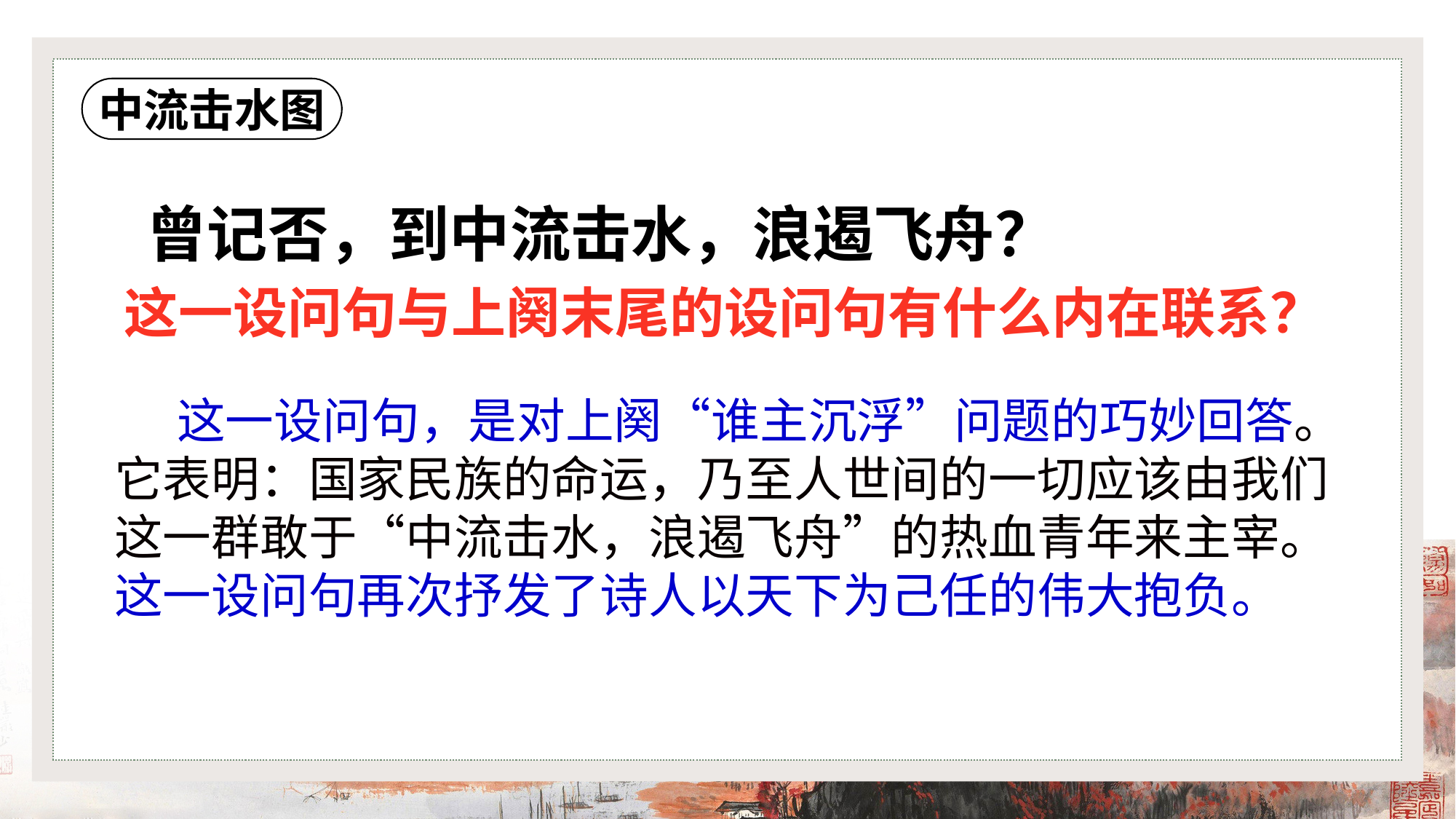

中流击水图

曾记否，到中流击水，浪遏飞舟？
这一设问句与上阕末尾的设问句有什么内在联系？
    　这一设问句，是对上阕“谁主沉浮”问题的巧妙回答。它表明：国家民族的命运，乃至人世间的一切应该由我们这一群敢于“中流击水，浪遏飞舟”的热血青年来主宰。这一设问句再次抒发了诗人以天下为己任的伟大抱负。